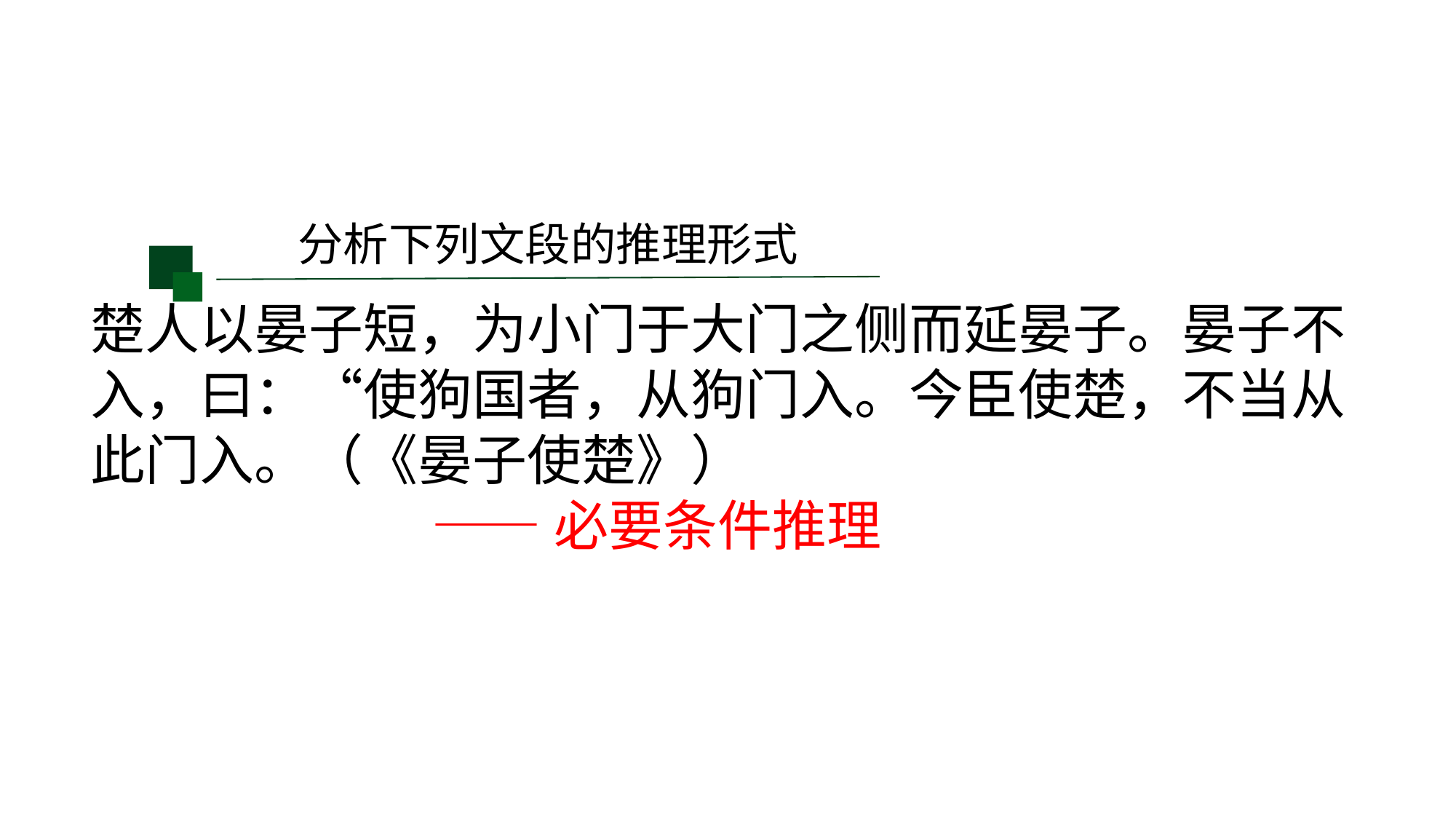

分析下列文段的推理形式

楚人以晏子短，为小门于大门之侧而延晏子。晏子不入，曰：“使狗国者，从狗门入。今臣使楚，不当从此门入。（《晏子使楚》）
                            ——必要条件推理